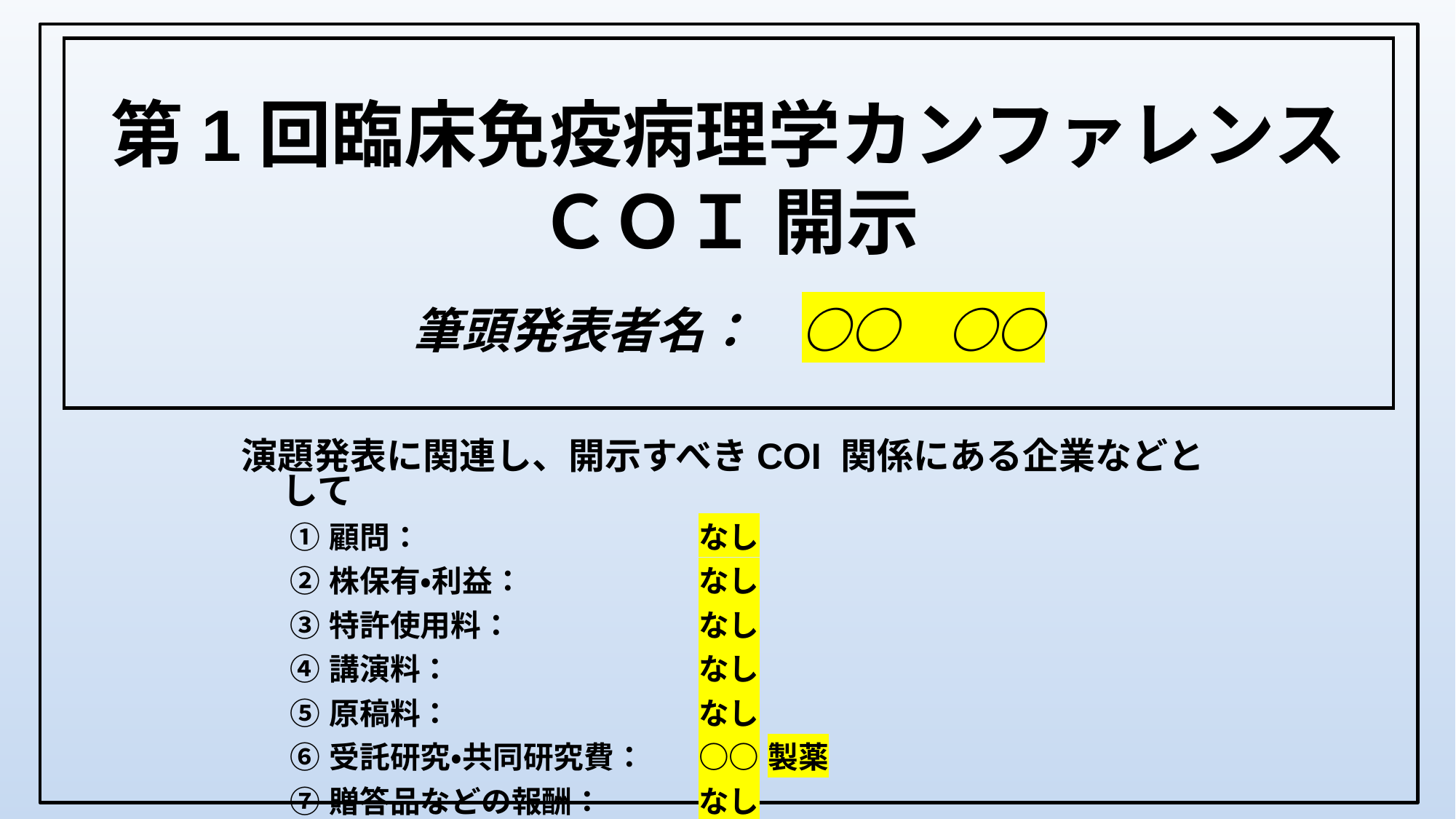

第1回臨床免疫病理学カンファレンス
ＣＯＩ 開示
　
筆頭発表者名：　○○　○○
演題発表に関連し、開示すべきCOI 関係にある企業などとして

| ①顧問： ②株保有・利益： ③特許使用料： ④講演料： ⑤原稿料： ⑥受託研究・共同研究費： ⑦贈答品などの報酬： | なし なし なし なし なし ○○製薬 なし |
| --- | --- |